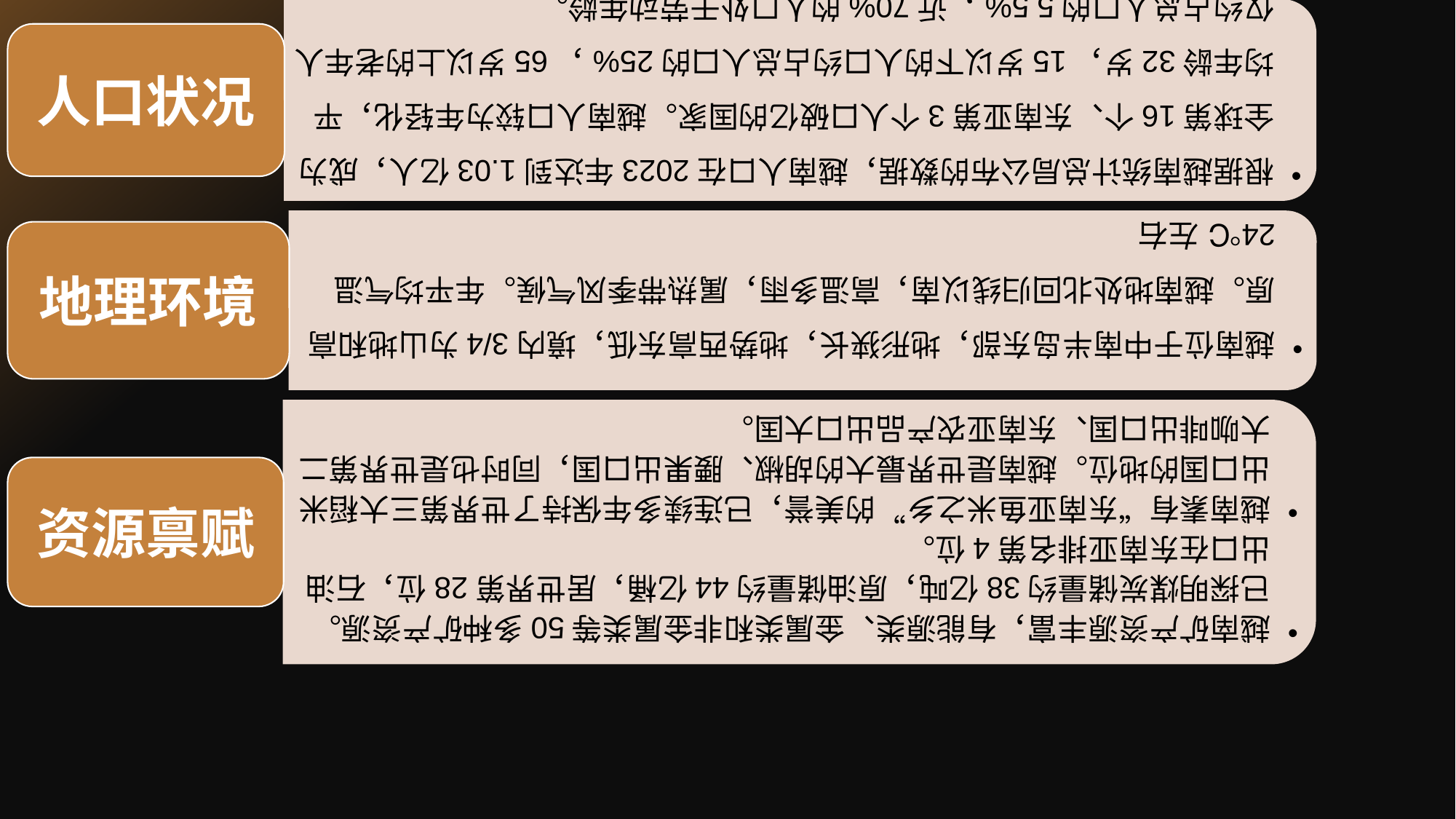

# 一、基本情况
根据越南统计总局公布的数据，越南人口在2023年达到1.03亿人，成为全球第16个、东南亚第3个人口破亿的国家。越南人口较为年轻化，平均年龄32岁，15岁以下的人口约占总人口的25%，65岁以上的老年人仅约占总人口的5.5%，近70%的人口处于劳动年龄。
人口状况
越南位于中南半岛东部，地形狭长，地势西高东低，境内3/4为山地和高原。越南地处北回归线以南，高温多雨，属热带季风气候。年平均气温24℃左右
地理环境
越南矿产资源丰富，有能源类、金属类和非金属类等50多种矿产资源。已探明煤炭储量约38亿吨，原油储量约44亿桶，居世界第28位，石油出口在东南亚排名第4位。
越南素有“东南亚鱼米之乡”的美誉，已连续多年保持了世界第三大稻米出口国的地位。越南是世界最大的胡椒、腰果出口国，同时也是世界第二大咖啡出口国、东南亚农产品出口大国。
资源禀赋